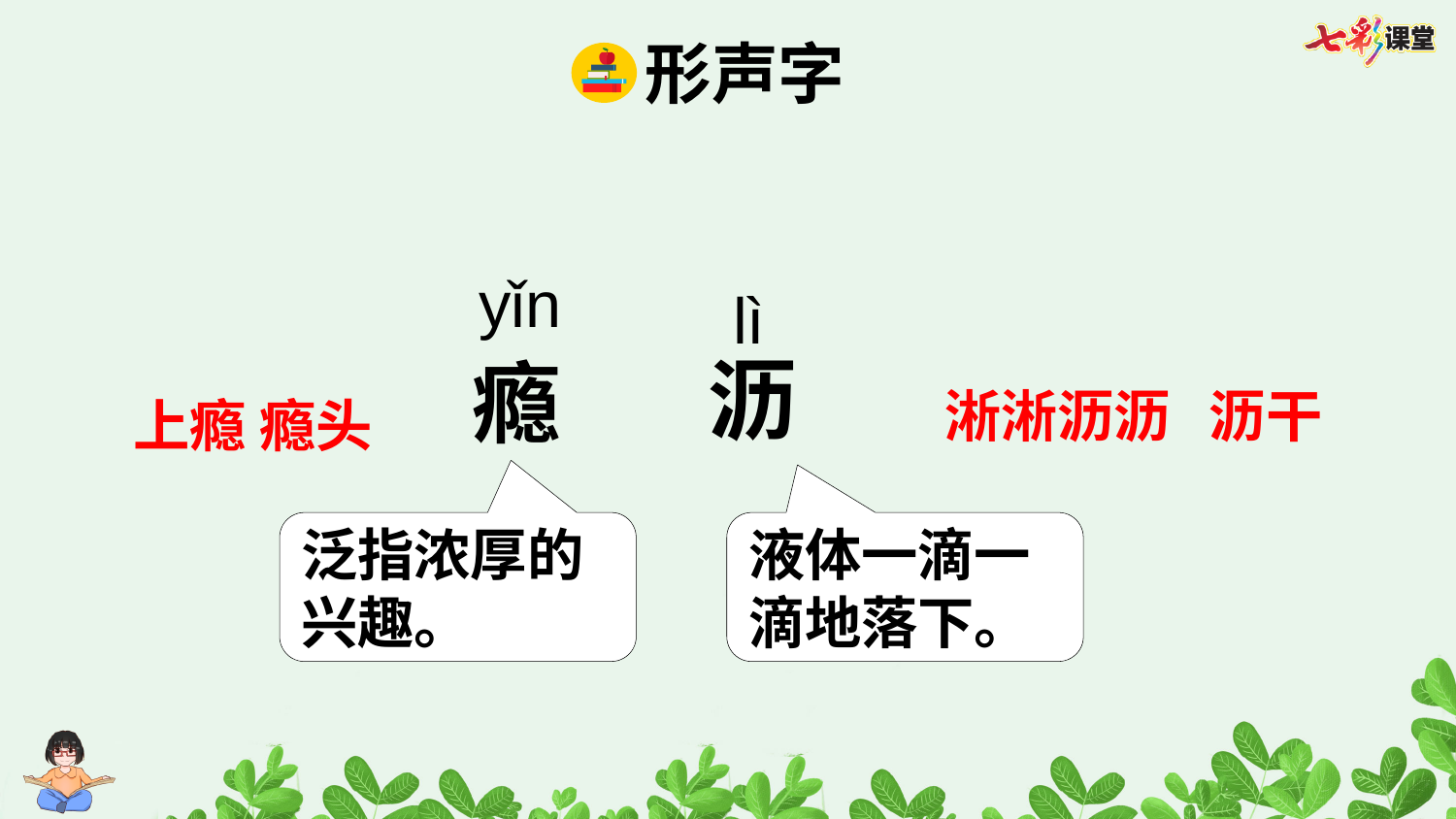

形声字

yǐn
lì
沥
淅淅沥沥   沥干
瘾
上瘾 瘾头
泛指浓厚的兴趣。
液体一滴一滴地落下。